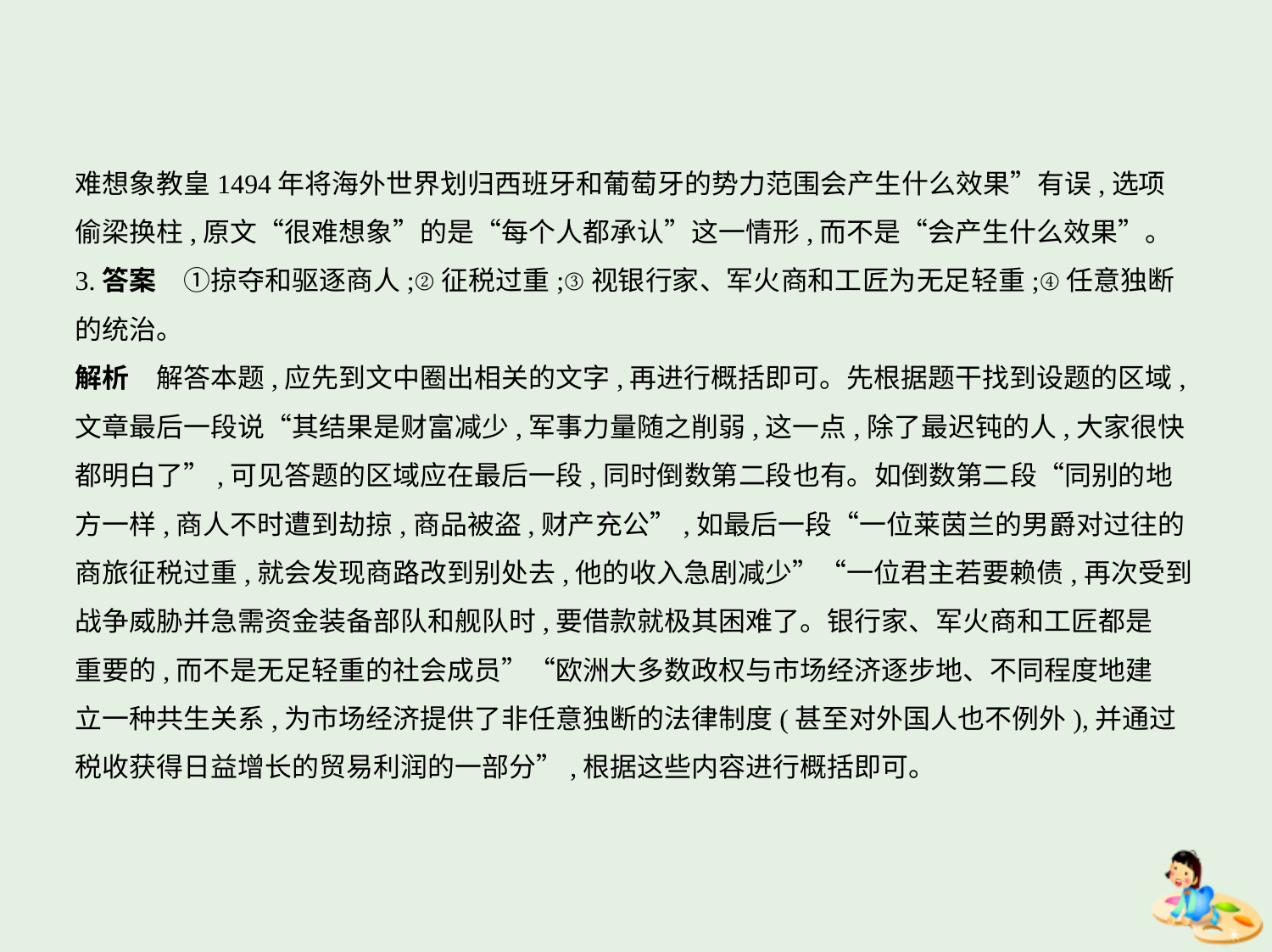

难想象教皇1494年将海外世界划归西班牙和葡萄牙的势力范围会产生什么效果”有误,选项
偷梁换柱,原文“很难想象”的是“每个人都承认”这一情形,而不是“会产生什么效果”。
3.答案　①掠夺和驱逐商人;②征税过重;③视银行家、军火商和工匠为无足轻重;④任意独断
的统治。
解析　解答本题,应先到文中圈出相关的文字,再进行概括即可。先根据题干找到设题的区域,
文章最后一段说“其结果是财富减少,军事力量随之削弱,这一点,除了最迟钝的人,大家很快
都明白了”,可见答题的区域应在最后一段,同时倒数第二段也有。如倒数第二段“同别的地
方一样,商人不时遭到劫掠,商品被盗,财产充公”,如最后一段“一位莱茵兰的男爵对过往的
商旅征税过重,就会发现商路改到别处去,他的收入急剧减少”“一位君主若要赖债,再次受到
战争威胁并急需资金装备部队和舰队时,要借款就极其困难了。银行家、军火商和工匠都是
重要的,而不是无足轻重的社会成员”“欧洲大多数政权与市场经济逐步地、不同程度地建
立一种共生关系,为市场经济提供了非任意独断的法律制度(甚至对外国人也不例外),并通过
税收获得日益增长的贸易利润的一部分”,根据这些内容进行概括即可。